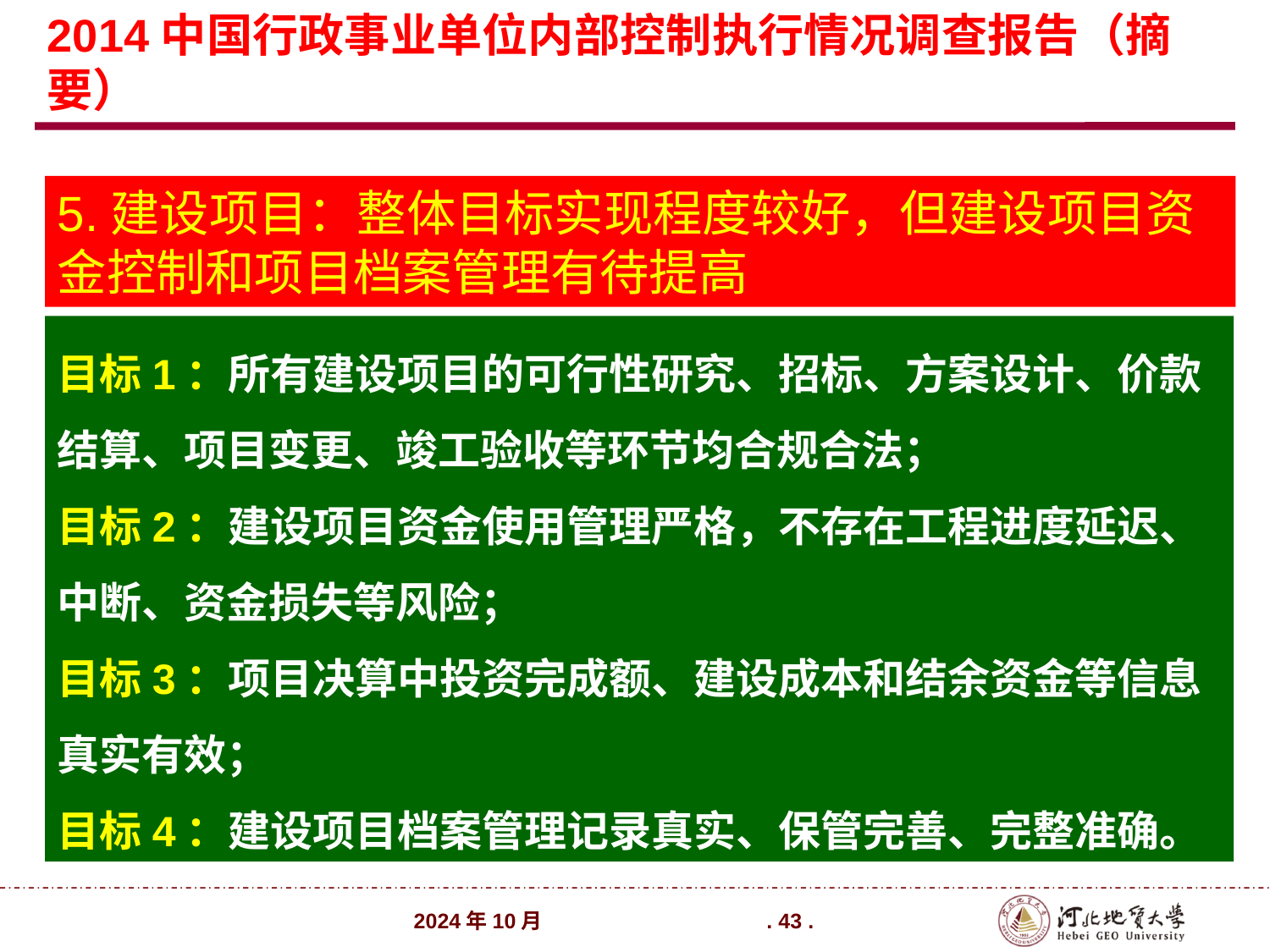

# 2014中国行政事业单位内部控制执行情况调查报告（摘要）
5.建设项目：整体目标实现程度较好，但建设项目资金控制和项目档案管理有待提高
目标1：所有建设项目的可行性研究、招标、方案设计、价款结算、项目变更、竣工验收等环节均合规合法；
目标2：建设项目资金使用管理严格，不存在工程进度延迟、中断、资金损失等风险；
目标3：项目决算中投资完成额、建设成本和结余资金等信息真实有效；
目标4：建设项目档案管理记录真实、保管完善、完整准确。
2024年10月                                             . 43 .